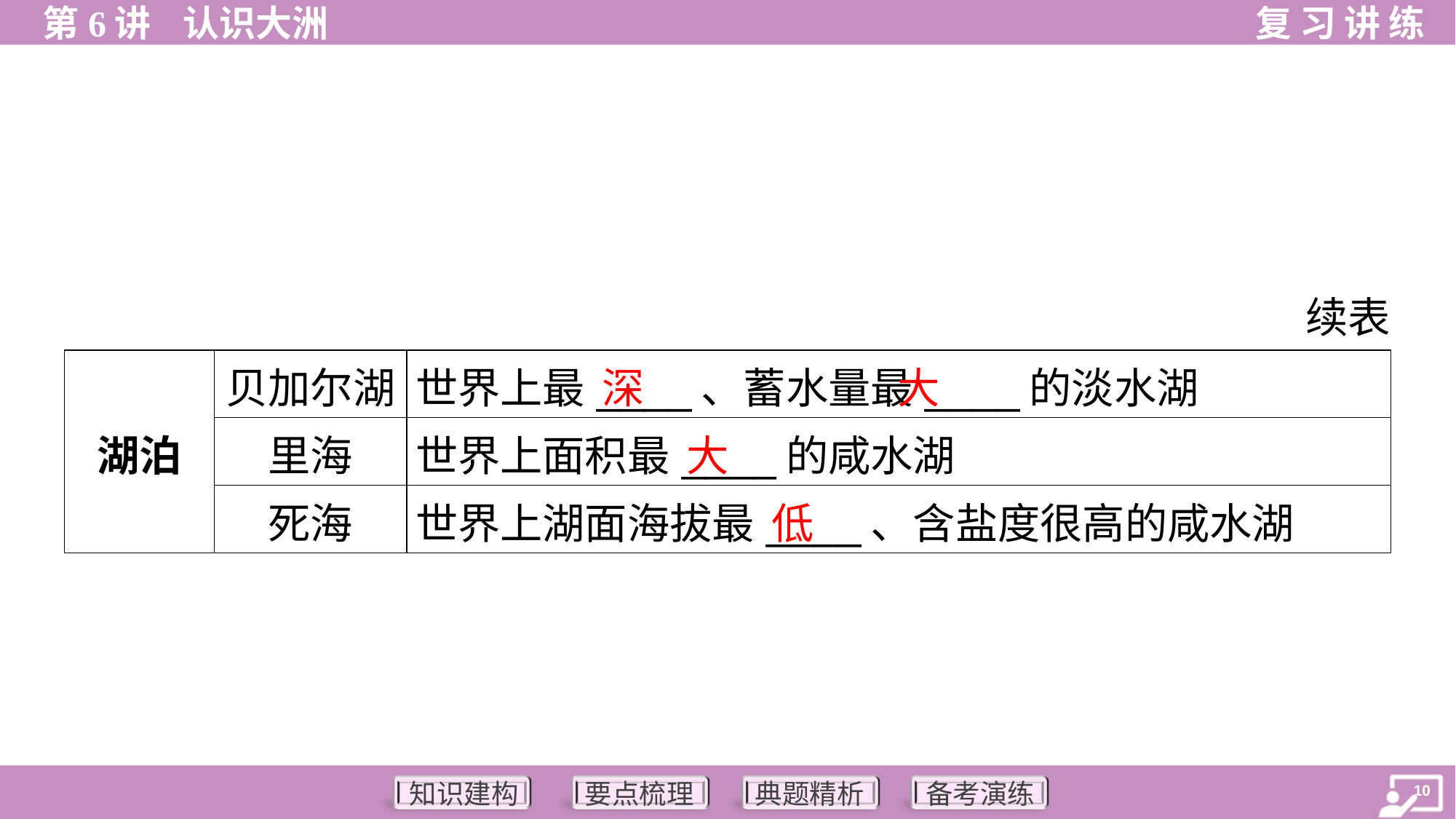

续表
深
大
| 湖泊 | 贝加尔湖 | 世界上最\_\_\_\_、蓄水量最\_\_\_\_的淡水湖 |
| --- | --- | --- |
|  | 里海 | 世界上面积最\_\_\_\_的咸水湖 |
|  | 死海 | 世界上湖面海拔最\_\_\_\_、含盐度很高的咸水湖 |
大
低